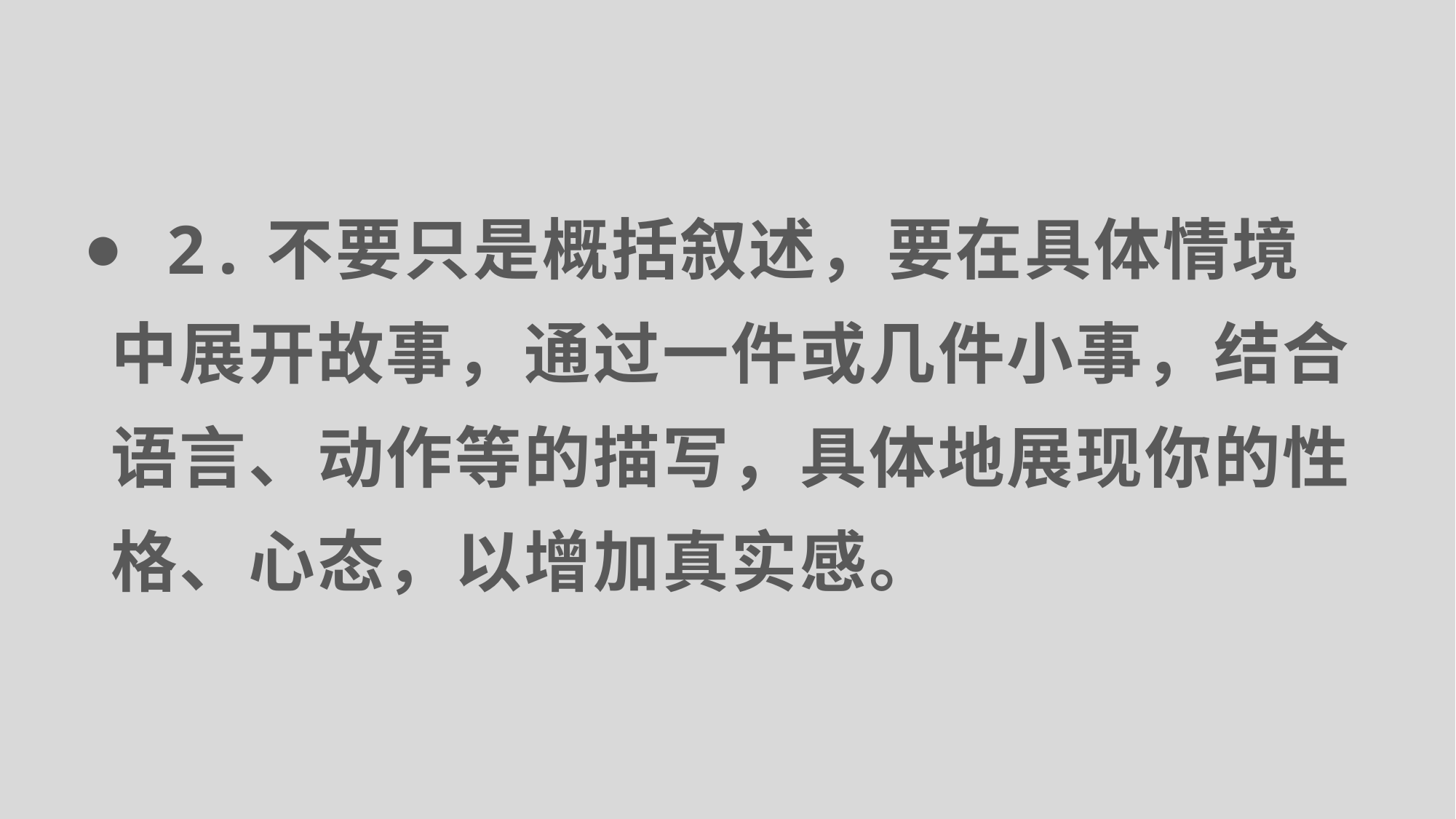

2.不要只是概括叙述，要在具体情境中展开故事，通过一件或几件小事，结合语言、动作等的描写，具体地展现你的性格、心态，以增加真实感。